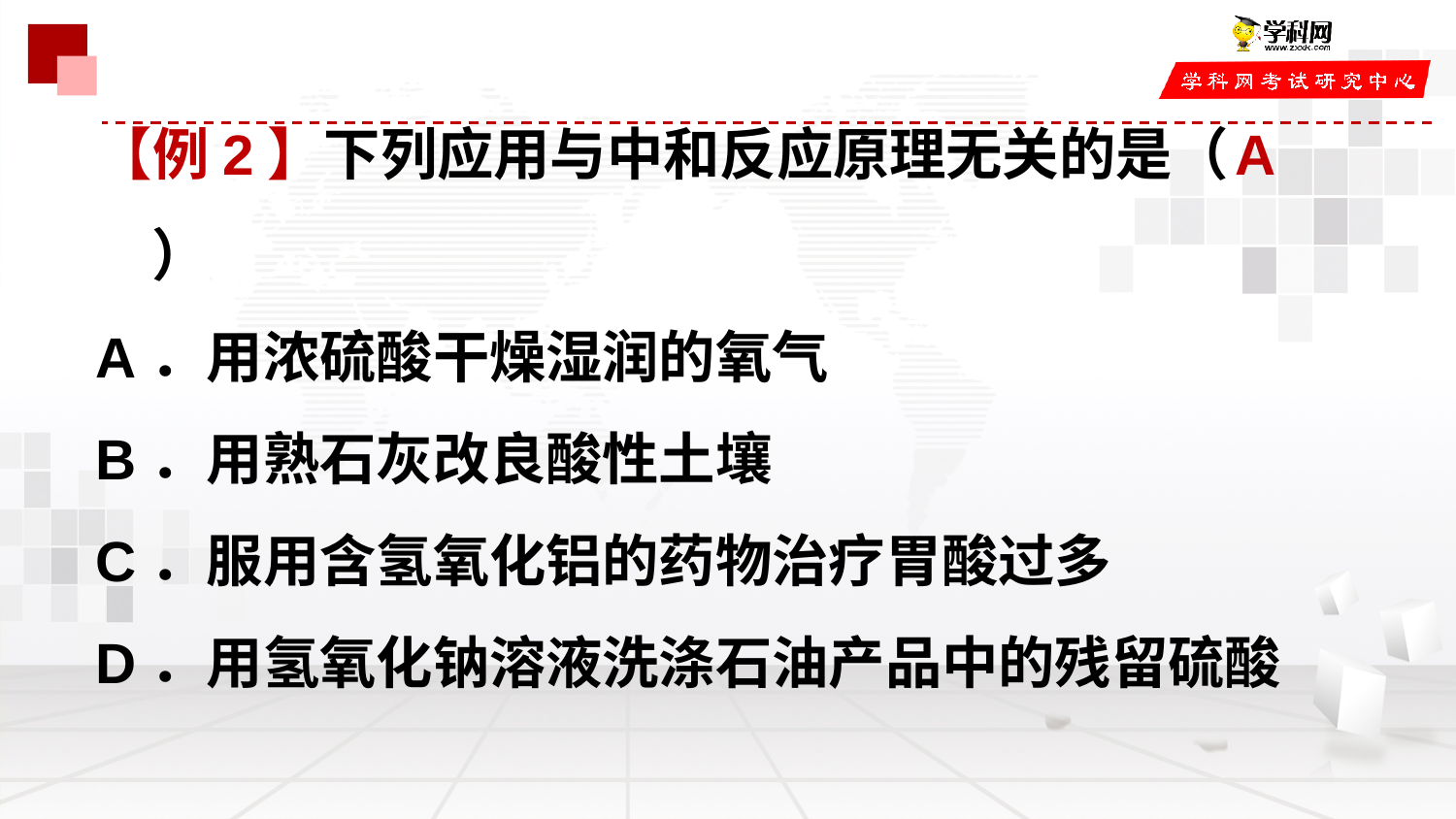

【例2】下列应用与中和反应原理无关的是（　　）
A．用浓硫酸干燥湿润的氧气
B．用熟石灰改良酸性土壤
C．服用含氢氧化铝的药物治疗胃酸过多
D．用氢氧化钠溶液洗涤石油产品中的残留硫酸
A